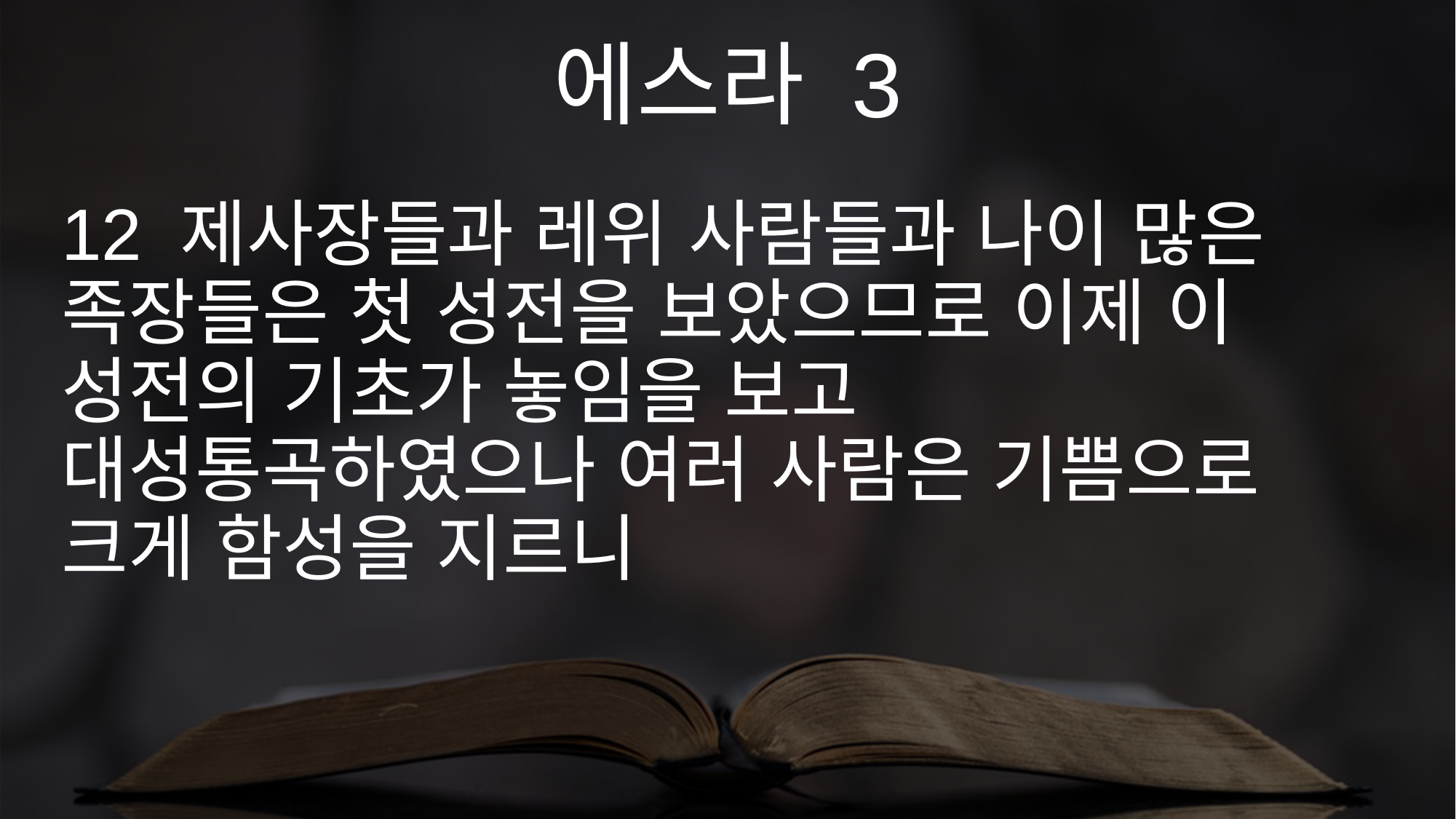

에스라 3
12 제사장들과 레위 사람들과 나이 많은 족장들은 첫 성전을 보았으므로 이제 이 성전의 기초가 놓임을 보고 대성통곡하였으나 여러 사람은 기쁨으로 크게 함성을 지르니